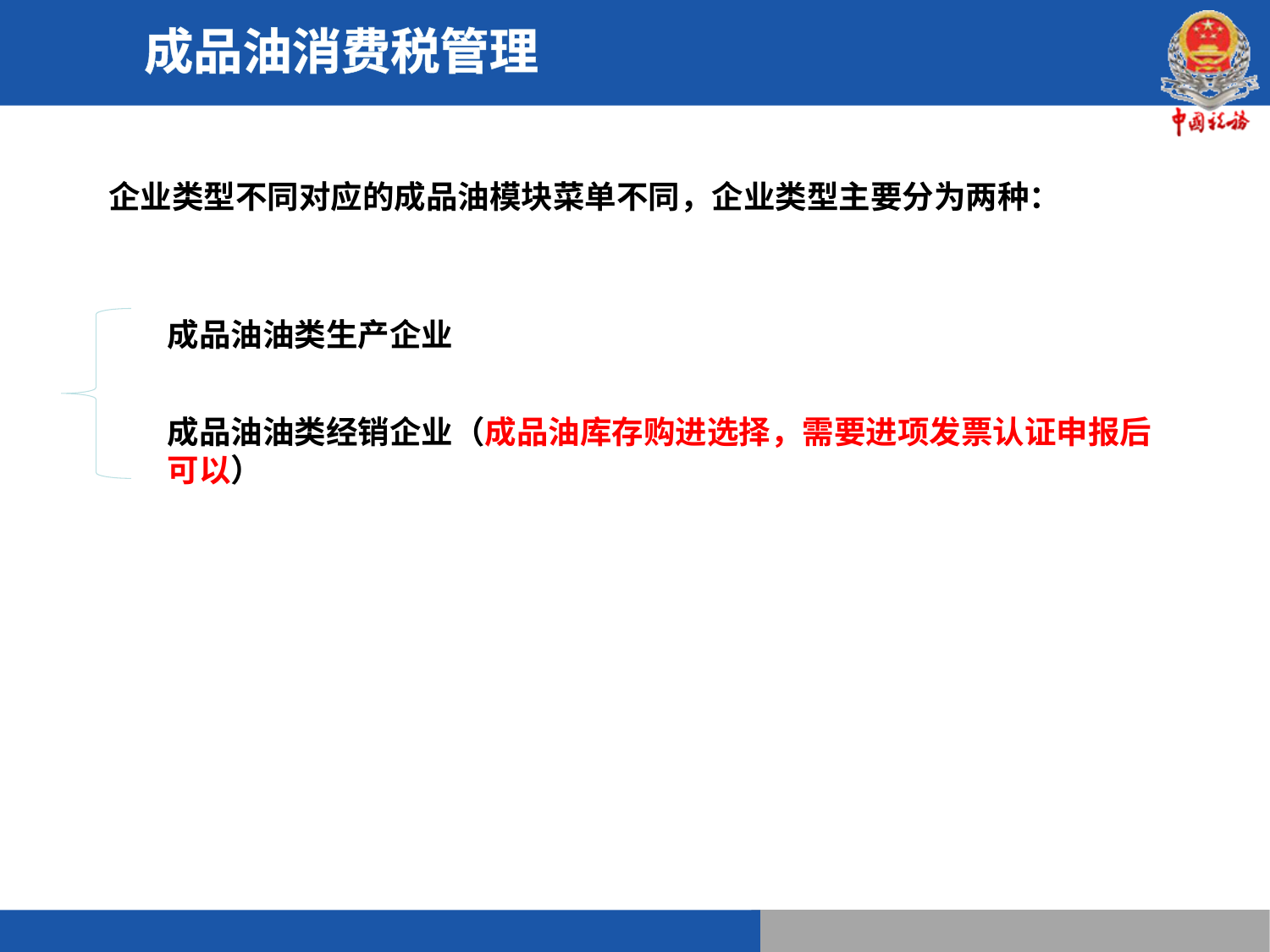

成品油消费税管理
企业类型不同对应的成品油模块菜单不同，企业类型主要分为两种：

成品油油类生产企业
成品油油类经销企业（成品油库存购进选择，需要进项发票认证申报后可以）
64